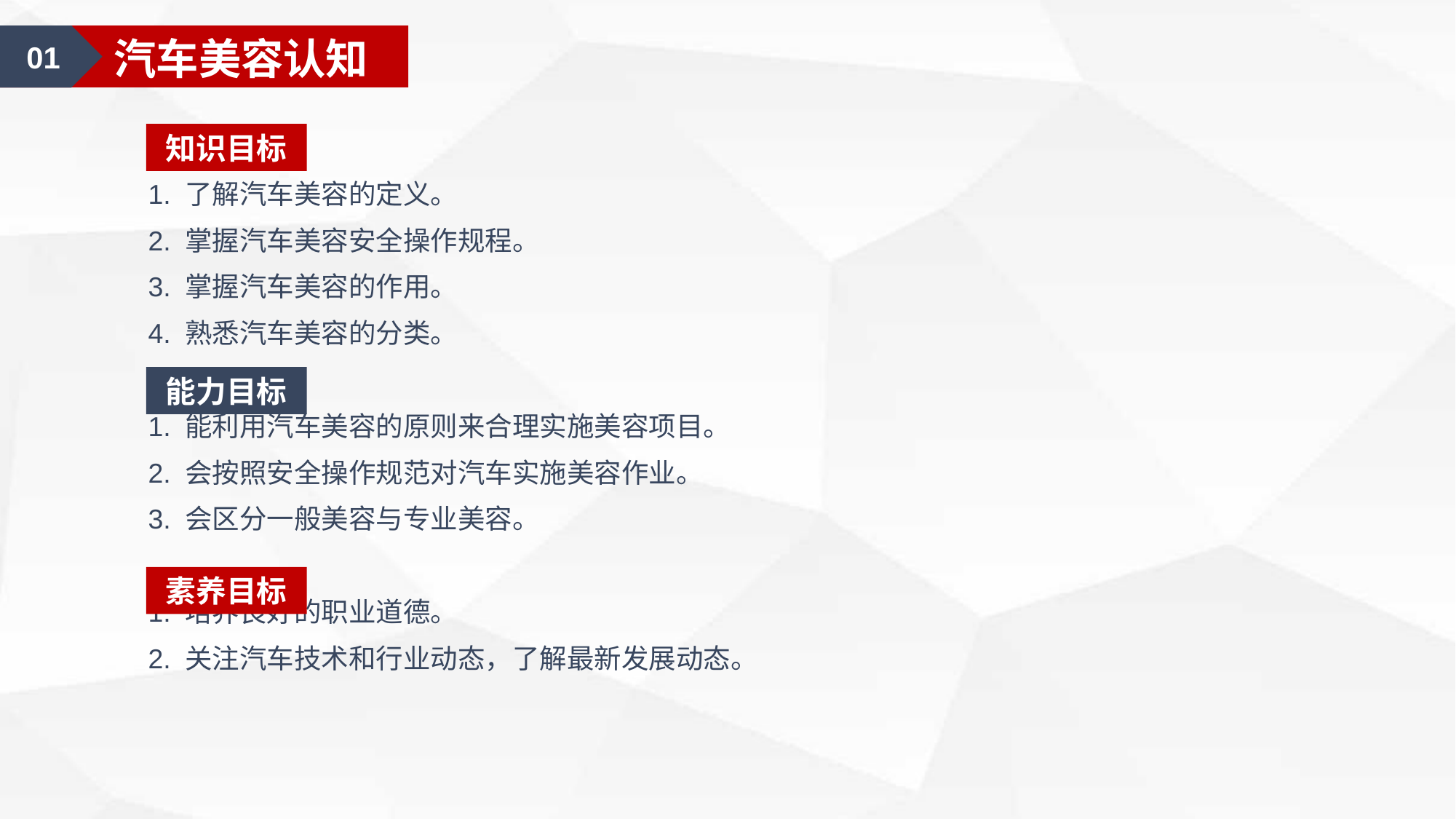

01
汽车美容认知
知识目标
1. 了解汽车美容的定义。
2. 掌握汽车美容安全操作规程。
3. 掌握汽车美容的作用。
4. 熟悉汽车美容的分类。

1. 能利用汽车美容的原则来合理实施美容项目。
2. 会按照安全操作规范对汽车实施美容作业。
3. 会区分一般美容与专业美容。

1. 培养良好的职业道德。
2. 关注汽车技术和行业动态，了解最新发展动态。
能力目标
素养目标